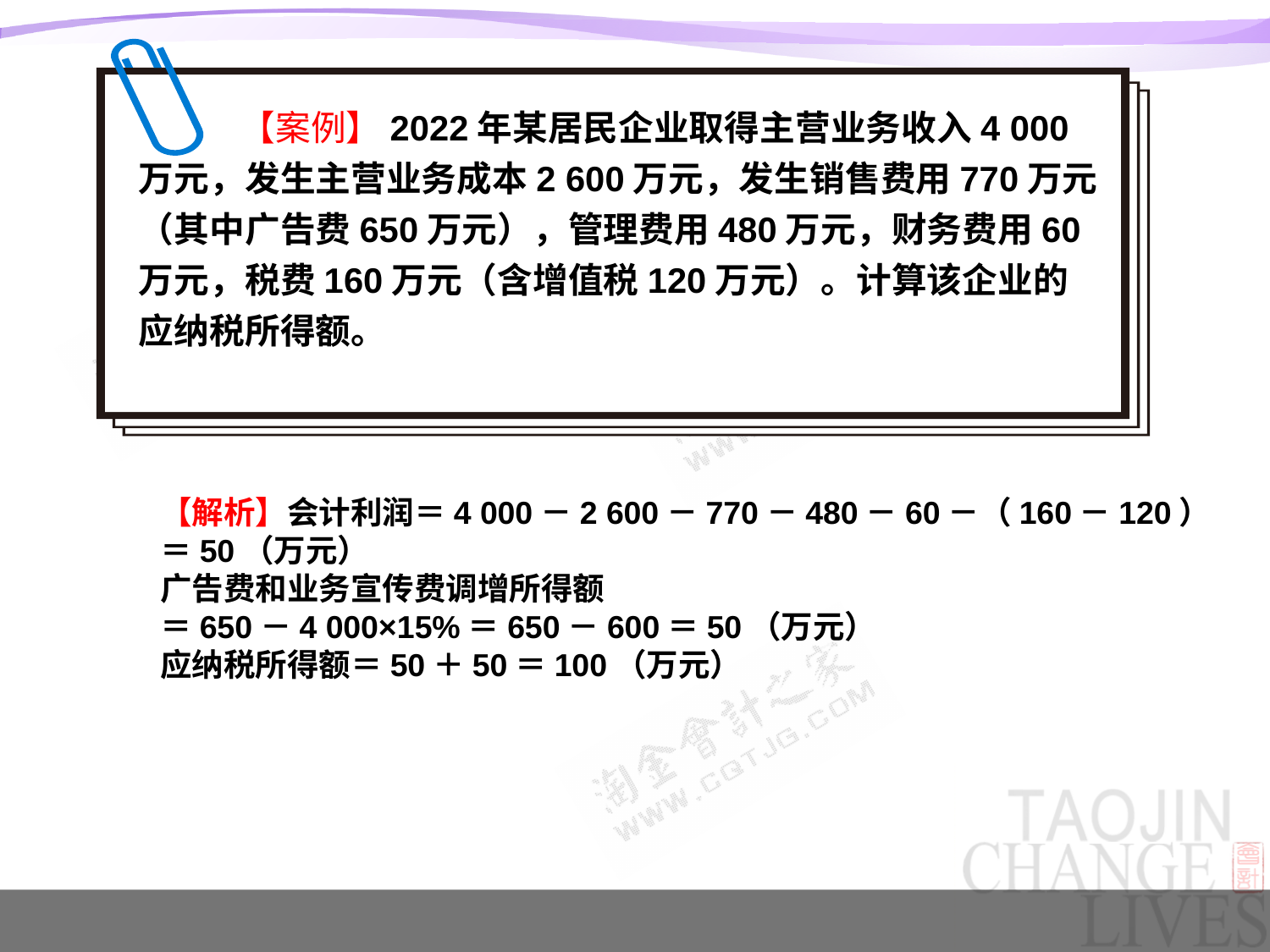

【案例】2022年某居民企业取得主营业务收入4 000万元，发生主营业务成本2 600万元，发生销售费用770万元（其中广告费650万元），管理费用480万元，财务费用60万元，税费160万元（含增值税120万元）。计算该企业的应纳税所得额。
【解析】会计利润＝4 000－2 600－770－480－60－（160－120）
＝50（万元）
广告费和业务宣传费调增所得额
＝650－4 000×15%＝650－600＝50（万元）
应纳税所得额＝50＋50＝100（万元）